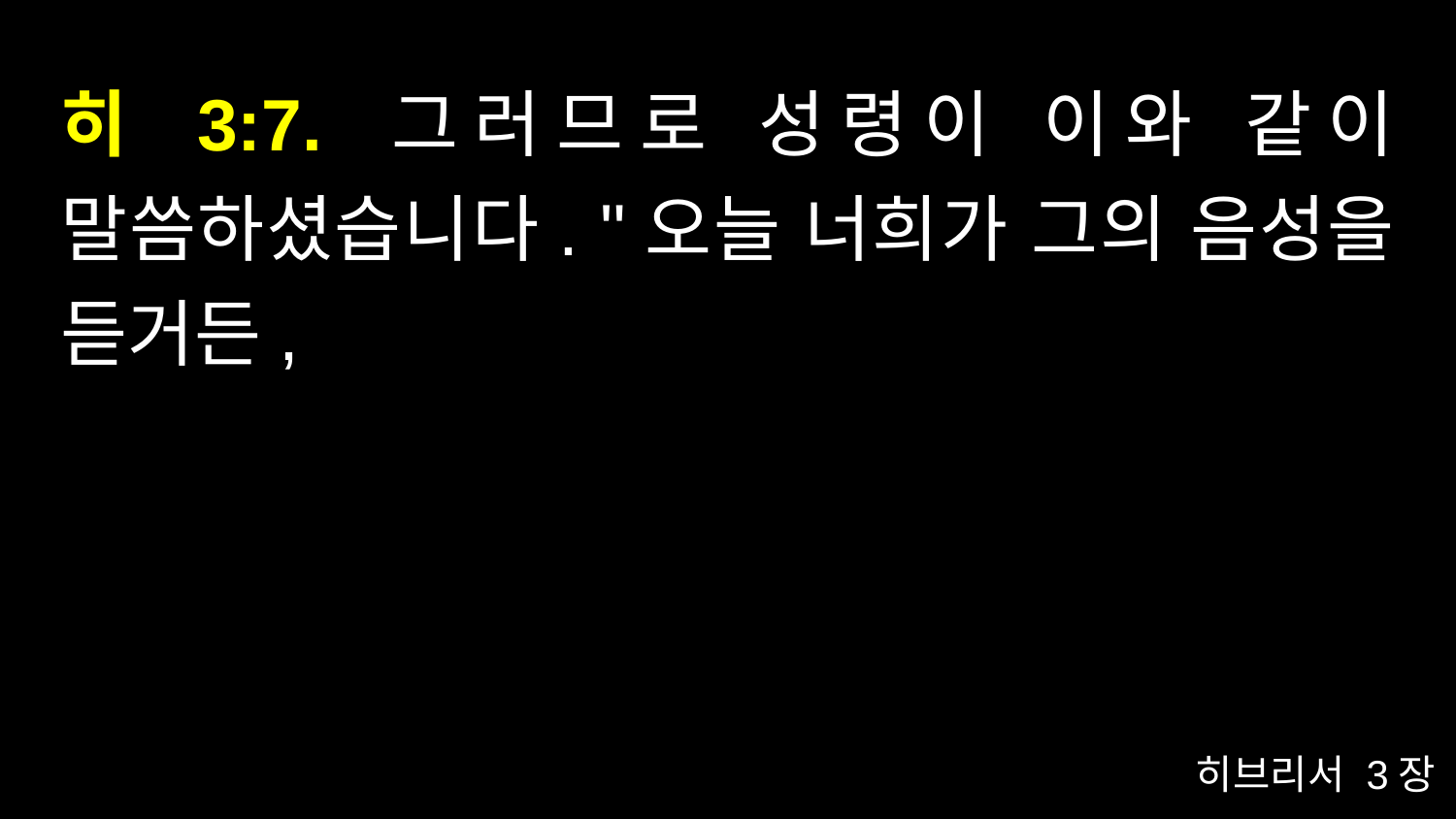

# 히 3:7. 그러므로 성령이 이와 같이 말씀하셨습니다. "오늘 너희가 그의 음성을 듣거든,
히브리서 3장